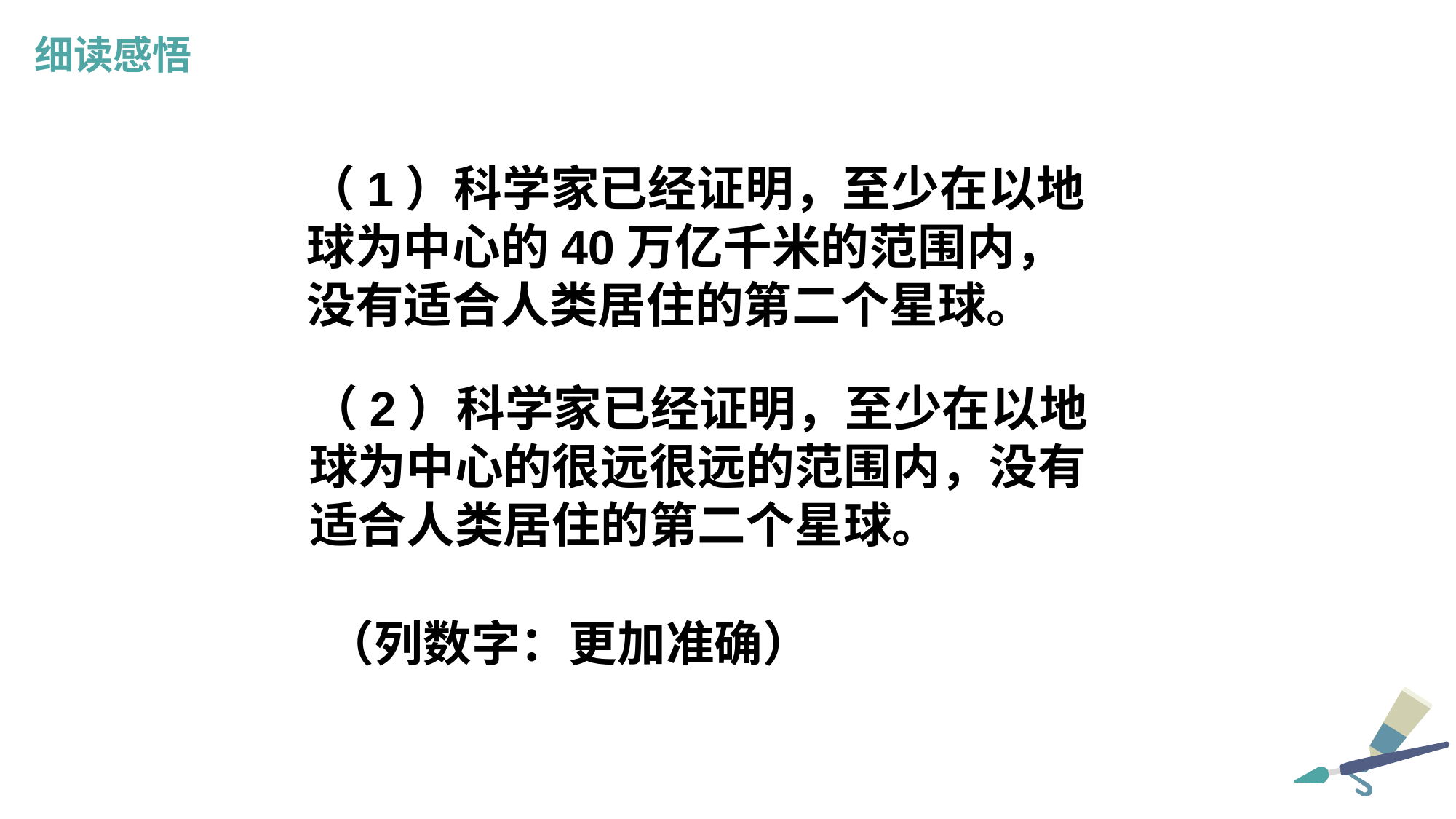

细读感悟
（1）科学家已经证明，至少在以地球为中心的40万亿千米的范围内，没有适合人类居住的第二个星球。
（2）科学家已经证明，至少在以地球为中心的很远很远的范围内，没有适合人类居住的第二个星球。
（列数字：更加准确）